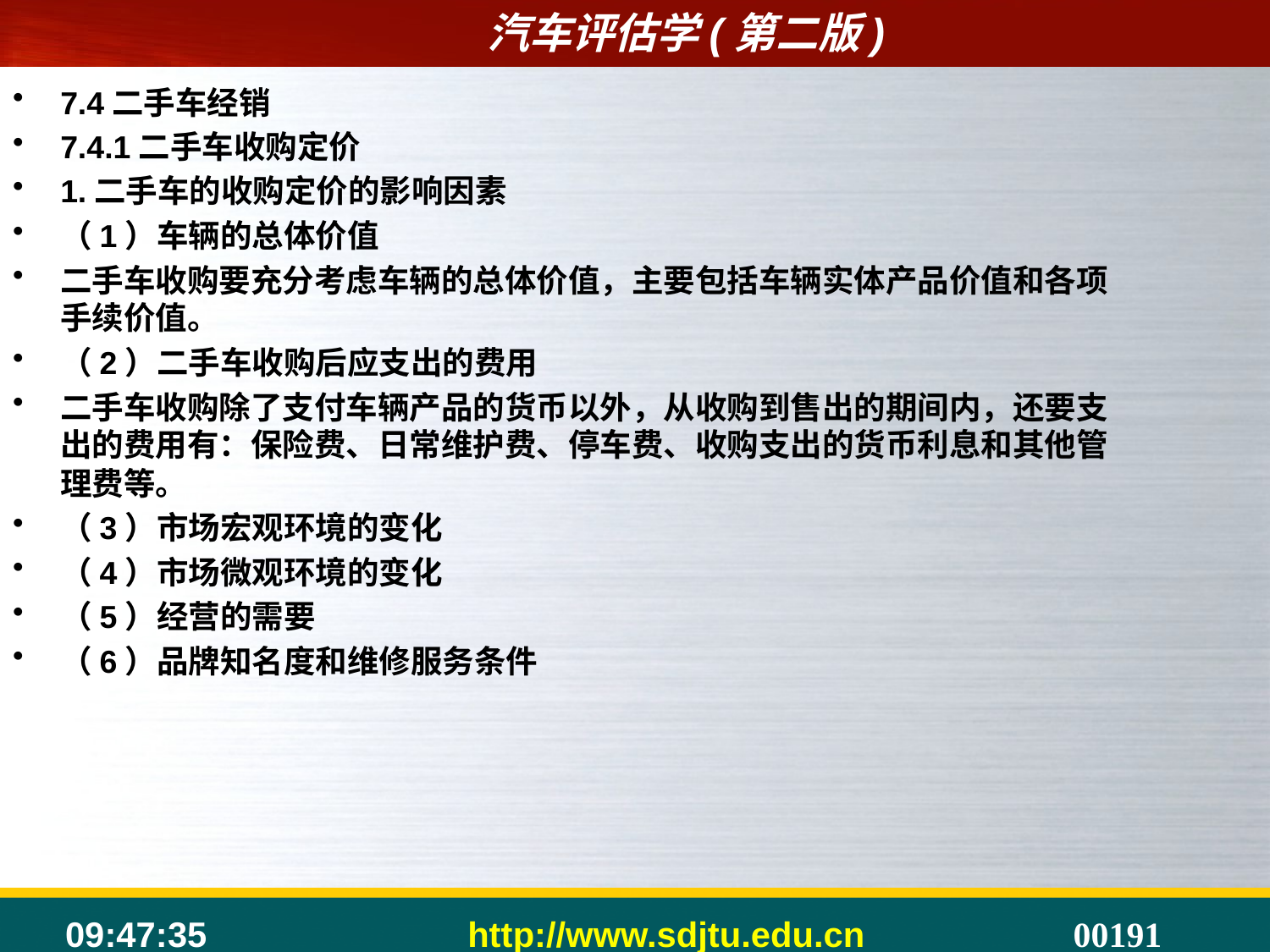

7.4二手车经销
7.4.1二手车收购定价
1.二手车的收购定价的影响因素
（1）车辆的总体价值
二手车收购要充分考虑车辆的总体价值，主要包括车辆实体产品价值和各项手续价值。
（2）二手车收购后应支出的费用
二手车收购除了支付车辆产品的货币以外，从收购到售出的期间内，还要支出的费用有：保险费、日常维护费、停车费、收购支出的货币利息和其他管理费等。
（3）市场宏观环境的变化
（4）市场微观环境的变化
（5）经营的需要
（6）品牌知名度和维修服务条件